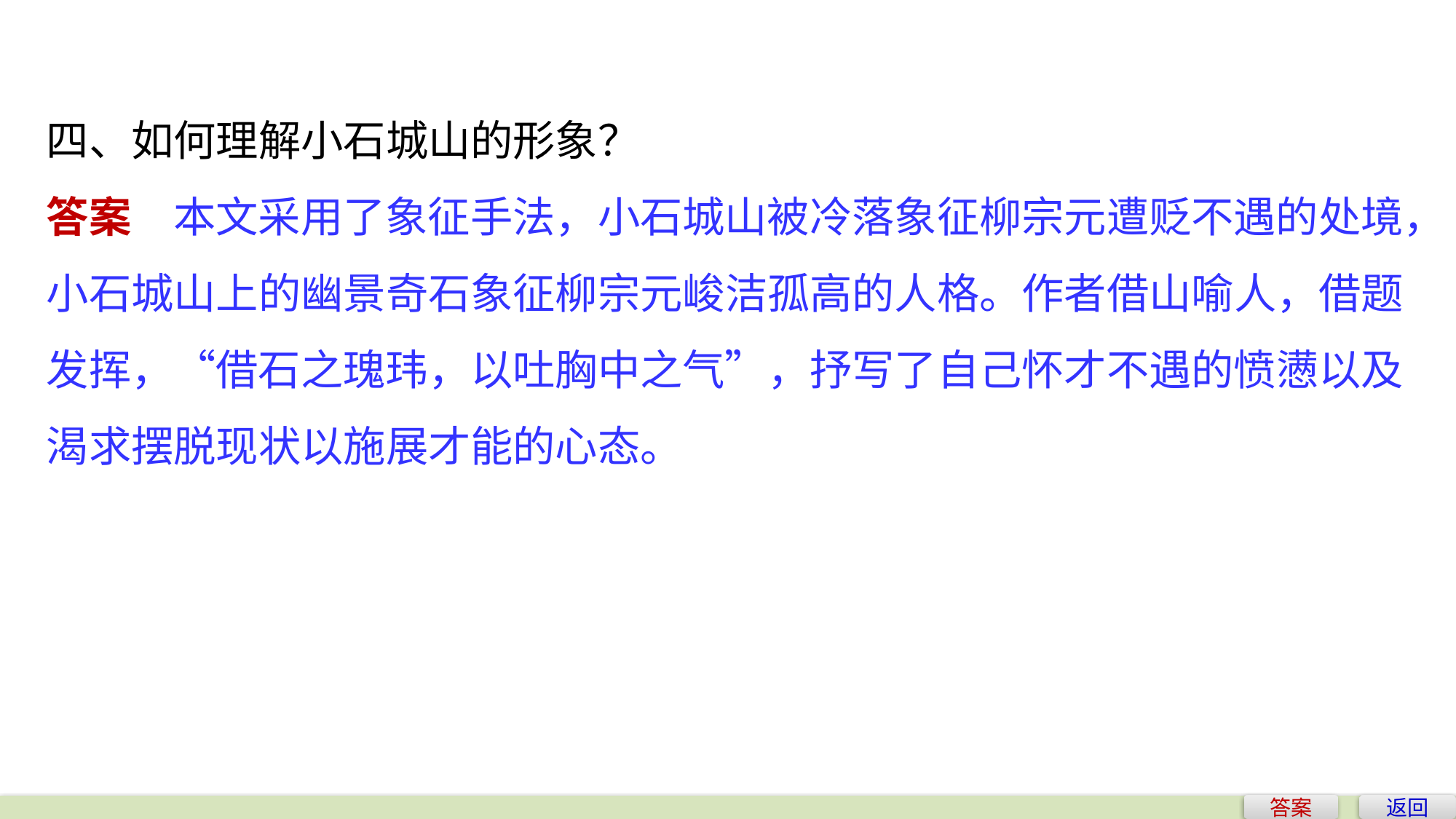

四、如何理解小石城山的形象？
答案　本文采用了象征手法，小石城山被冷落象征柳宗元遭贬不遇的处境，小石城山上的幽景奇石象征柳宗元峻洁孤高的人格。作者借山喻人，借题发挥，“借石之瑰玮，以吐胸中之气”，抒写了自己怀才不遇的愤懑以及渴求摆脱现状以施展才能的心态。
答案
返回